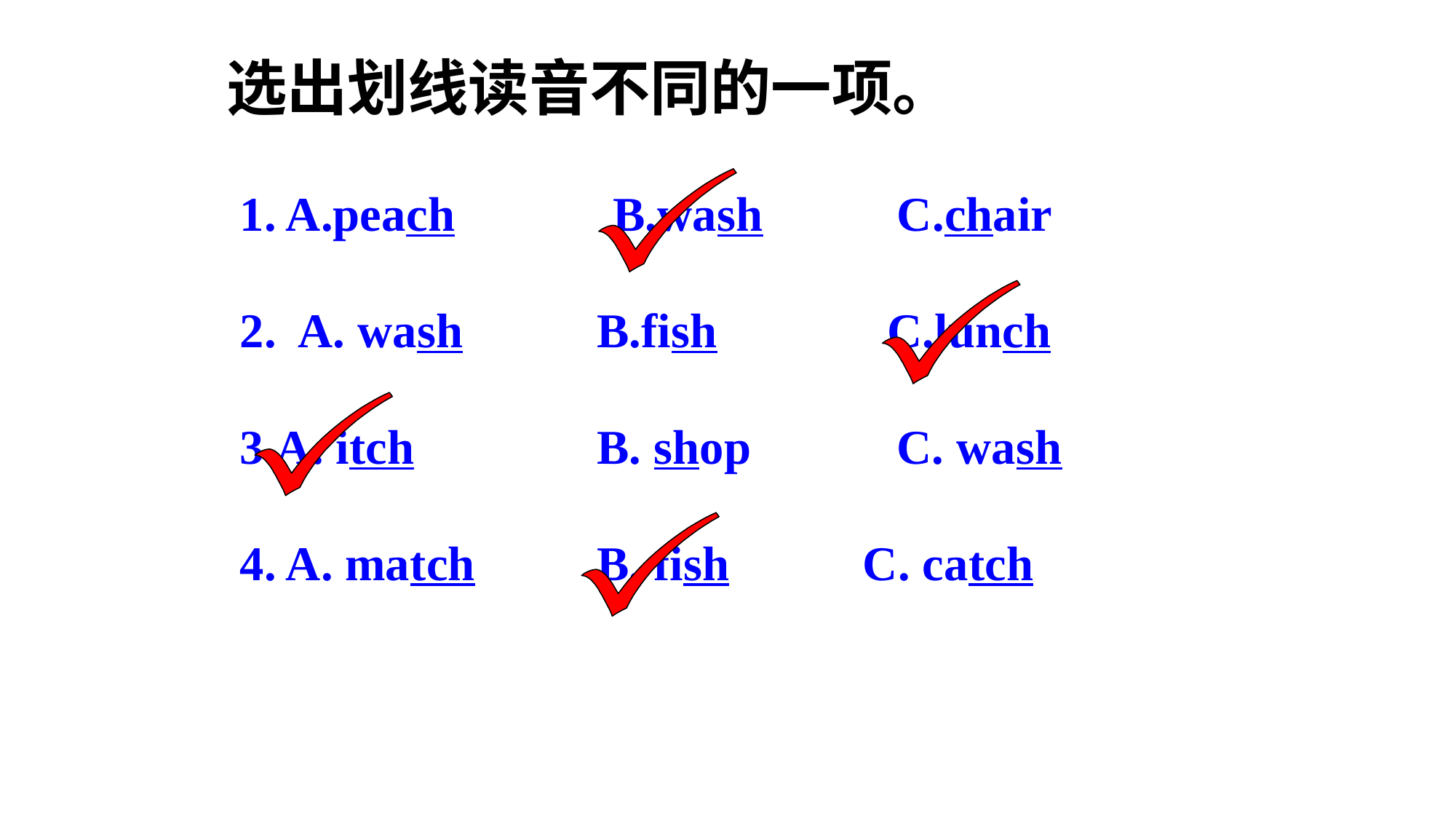

选出划线读音不同的一项。

1. A.peach             B.wash           C.chair

2.  A. wash           B.fish              C.lunch

3.A. itch               B. shop            C. wash

4. A. match          B. fish           C. catch